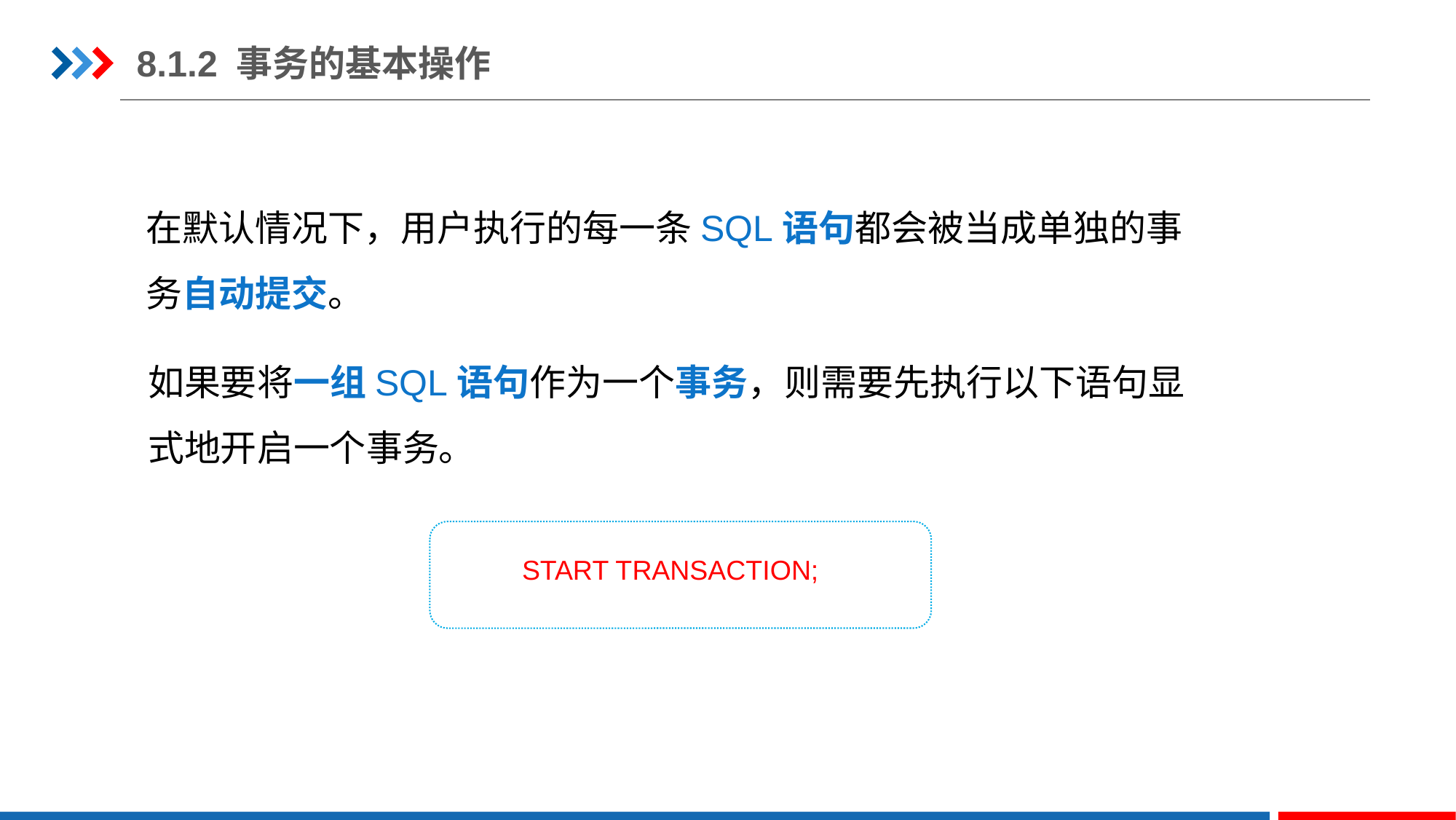

8.1.2 事务的基本操作
在默认情况下，用户执行的每一条SQL语句都会被当成单独的事务自动提交。
如果要将一组SQL语句作为一个事务，则需要先执行以下语句显式地开启一个事务。

START TRANSACTION;